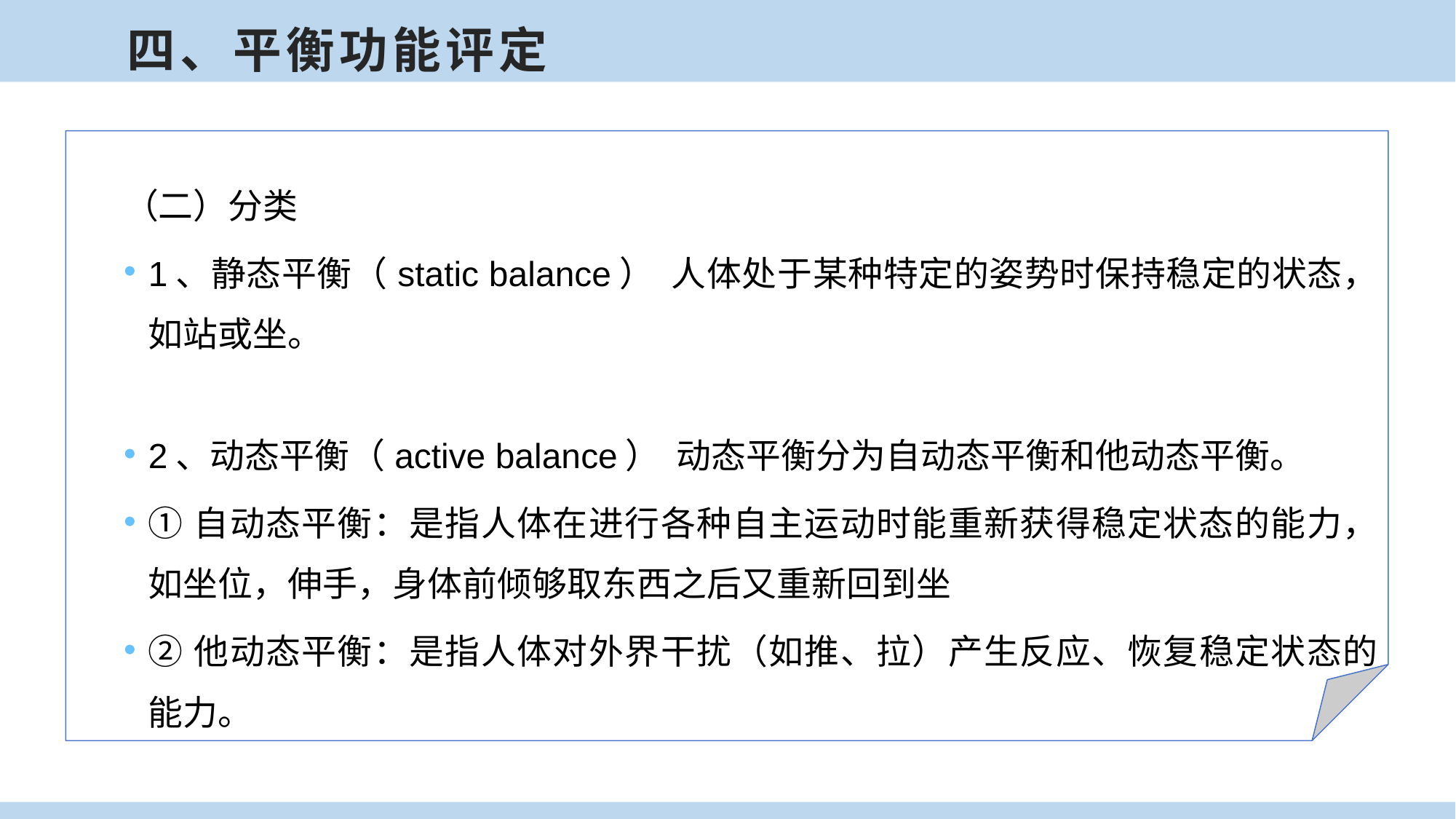

四、平衡功能评定

（二）分类
1、静态平衡（static balance）  人体处于某种特定的姿势时保持稳定的状态，如站或坐。

2、动态平衡（active balance）  动态平衡分为自动态平衡和他动态平衡。
①自动态平衡：是指人体在进行各种自主运动时能重新获得稳定状态的能力，如坐位，伸手，身体前倾够取东西之后又重新回到坐
②他动态平衡：是指人体对外界干扰（如推、拉）产生反应、恢复稳定状态的能力。